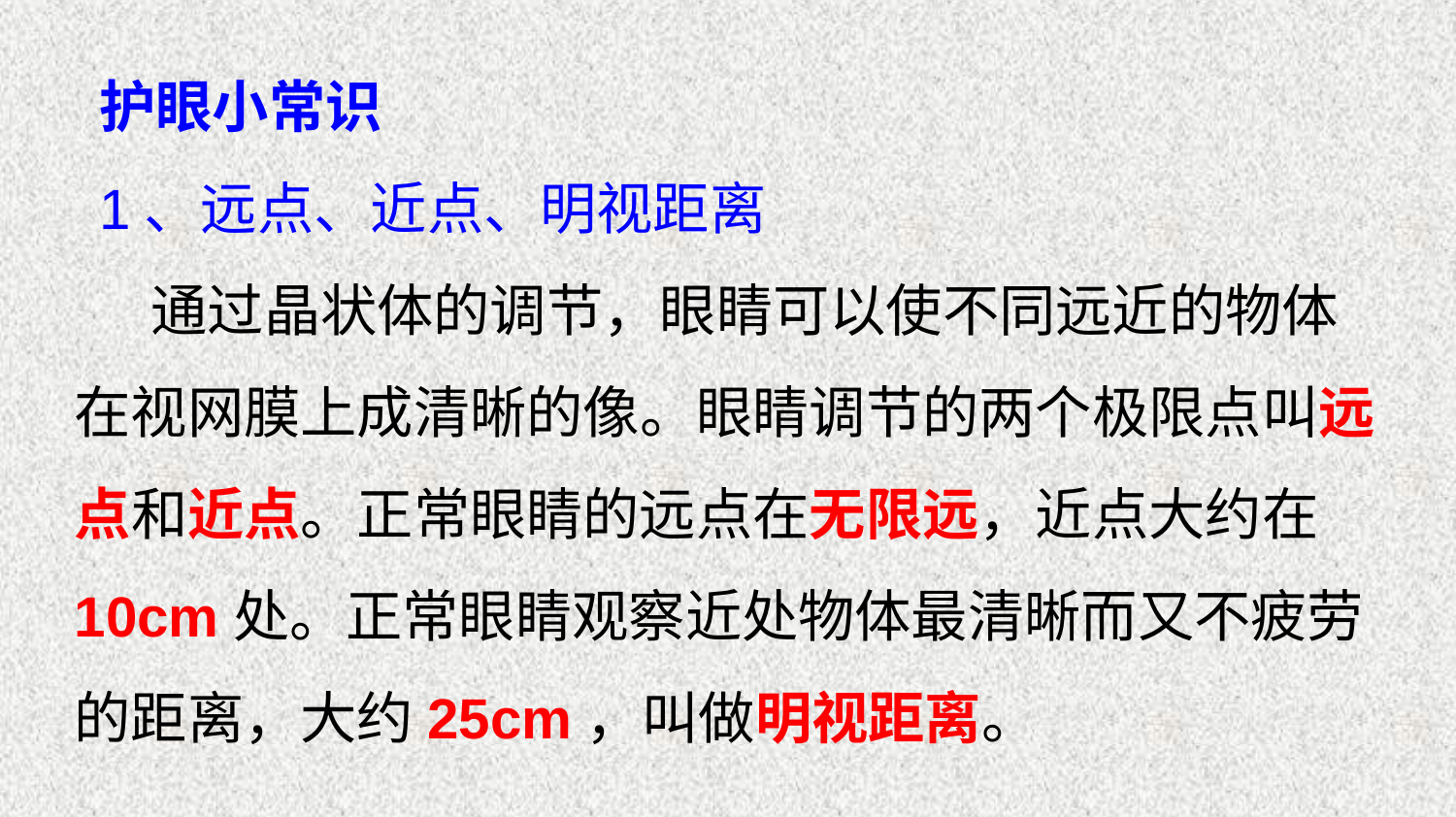

护眼小常识
1、远点、近点、明视距离
    通过晶状体的调节，眼睛可以使不同远近的物体在视网膜上成清晰的像。眼睛调节的两个极限点叫远点和近点。正常眼睛的远点在无限远，近点大约在10cm处。正常眼睛观察近处物体最清晰而又不疲劳的距离，大约25cm，叫做明视距离。